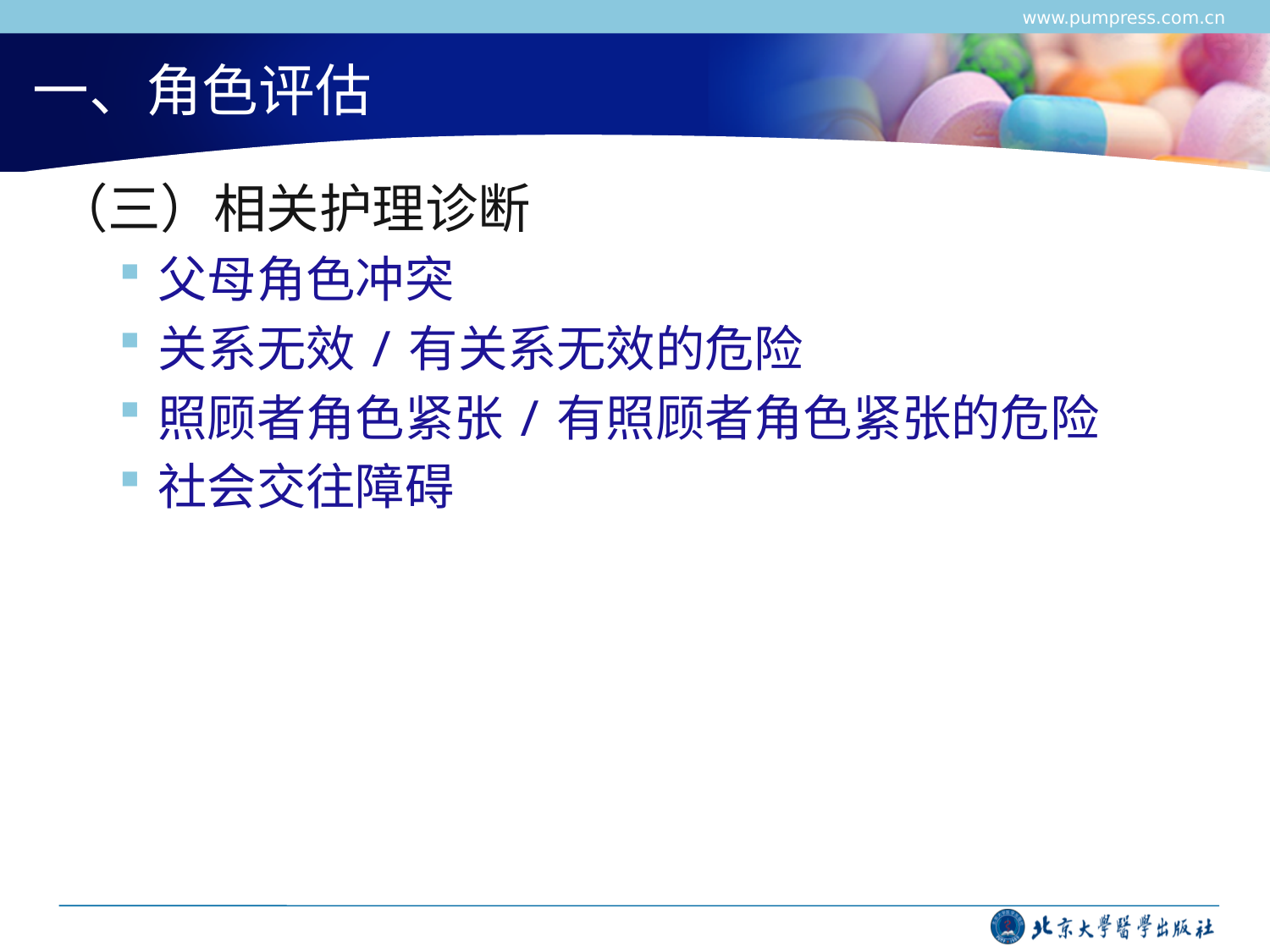

www.pumpress.com.cn
# 一、角色评估
（三）相关护理诊断
父母角色冲突
关系无效/有关系无效的危险
照顾者角色紧张/有照顾者角色紧张的危险
社会交往障碍